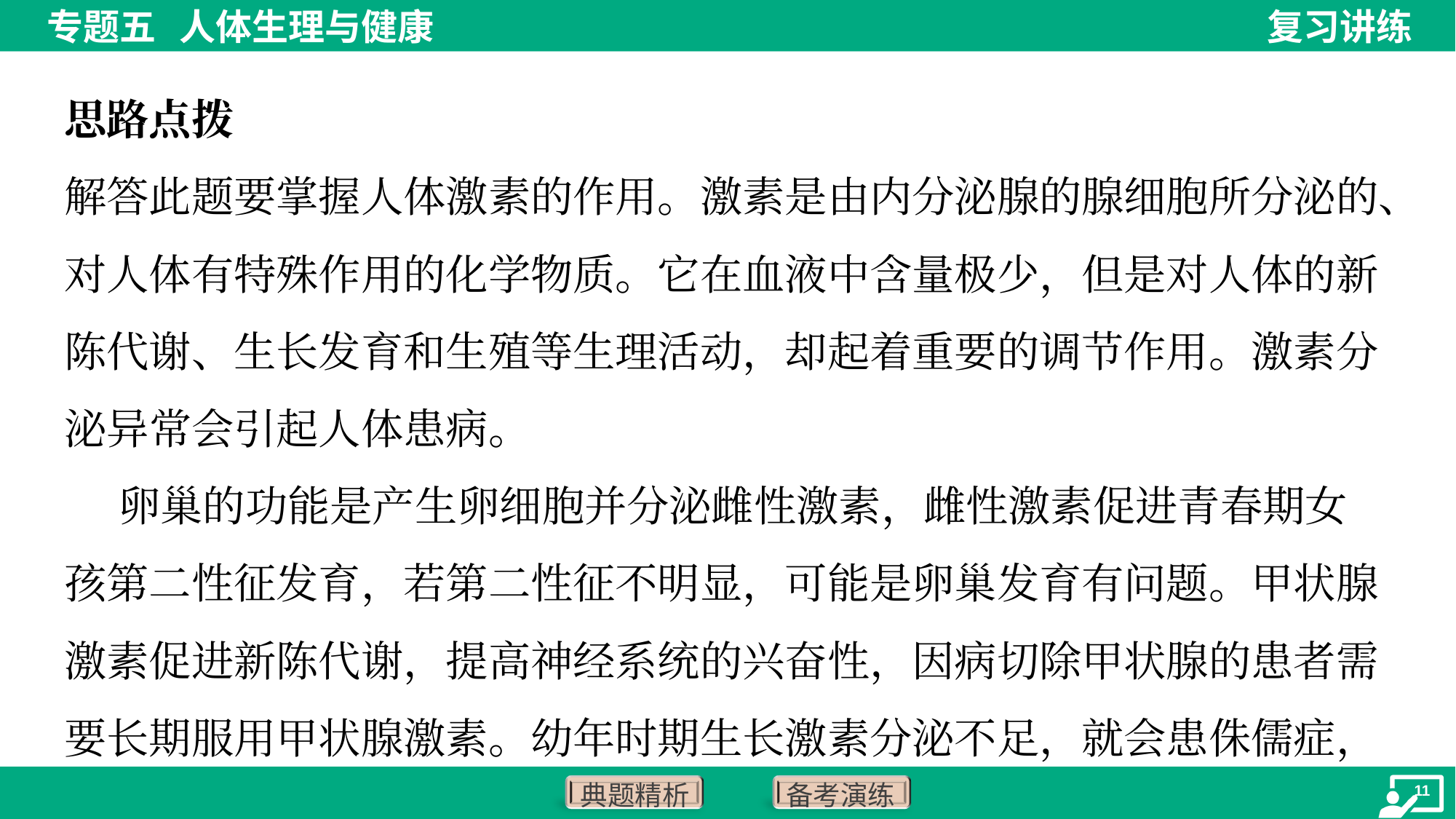

思路点拨
解答此题要掌握人体激素的作用。激素是由内分泌腺的腺细胞所分泌的、
对人体有特殊作用的化学物质。它在血液中含量极少，但是对人体的新
陈代谢、生长发育和生殖等生理活动，却起着重要的调节作用。激素分
泌异常会引起人体患病。
    卵巢的功能是产生卵细胞并分泌雌性激素，雌性激素促进青春期女
孩第二性征发育，若第二性征不明显，可能是卵巢发育有问题。甲状腺
激素促进新陈代谢，提高神经系统的兴奋性，因病切除甲状腺的患者需
要长期服用甲状腺激素。幼年时期生长激素分泌不足，就会患侏儒症，